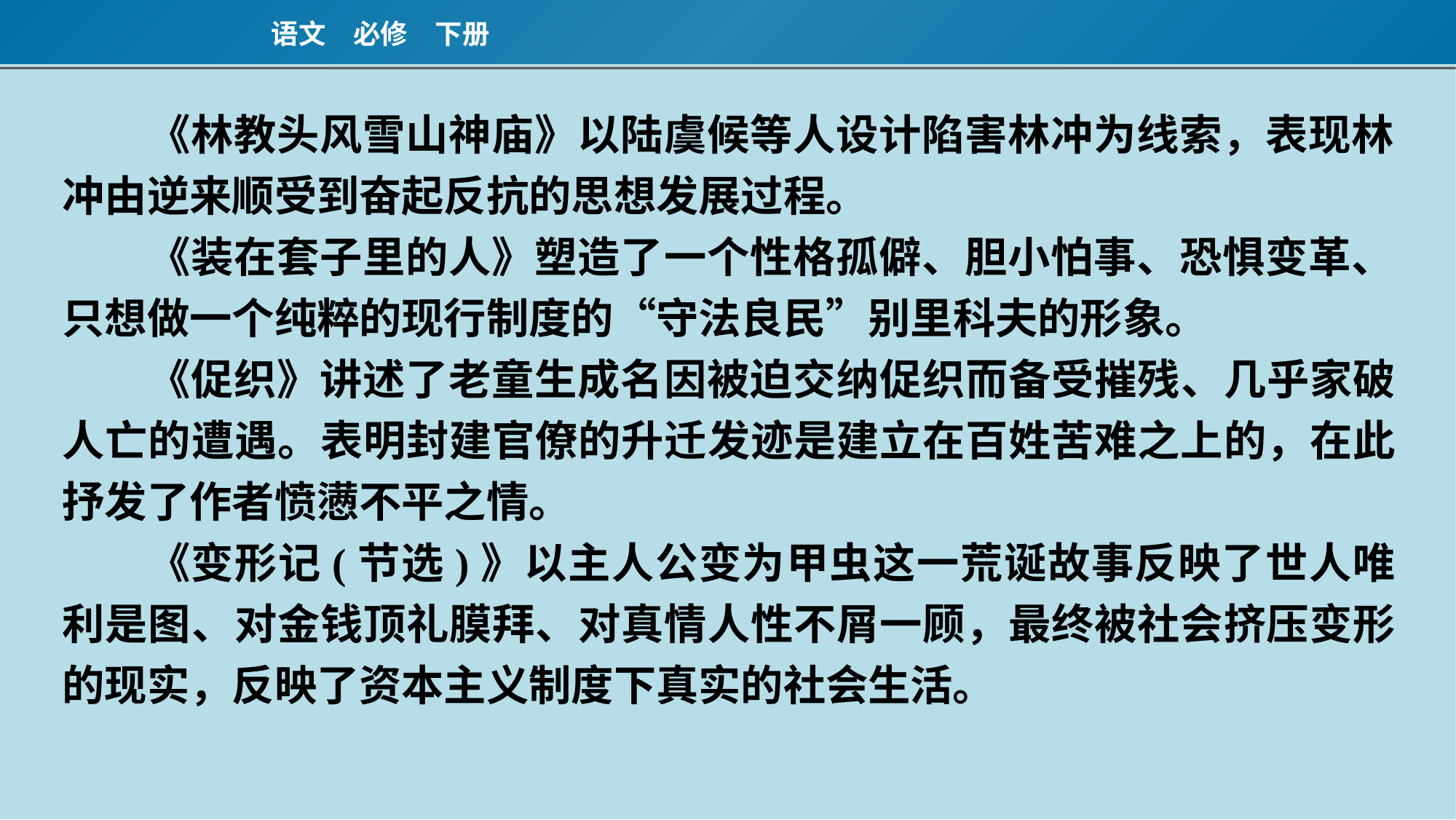

《林教头风雪山神庙》以陆虞候等人设计陷害林冲为线索，表现林冲由逆来顺受到奋起反抗的思想发展过程。
《装在套子里的人》塑造了一个性格孤僻、胆小怕事、恐惧变革、只想做一个纯粹的现行制度的“守法良民”别里科夫的形象。
《促织》讲述了老童生成名因被迫交纳促织而备受摧残、几乎家破人亡的遭遇。表明封建官僚的升迁发迹是建立在百姓苦难之上的，在此抒发了作者愤懑不平之情。
《变形记(节选)》以主人公变为甲虫这一荒诞故事反映了世人唯利是图、对金钱顶礼膜拜、对真情人性不屑一顾，最终被社会挤压变形的现实，反映了资本主义制度下真实的社会生活。